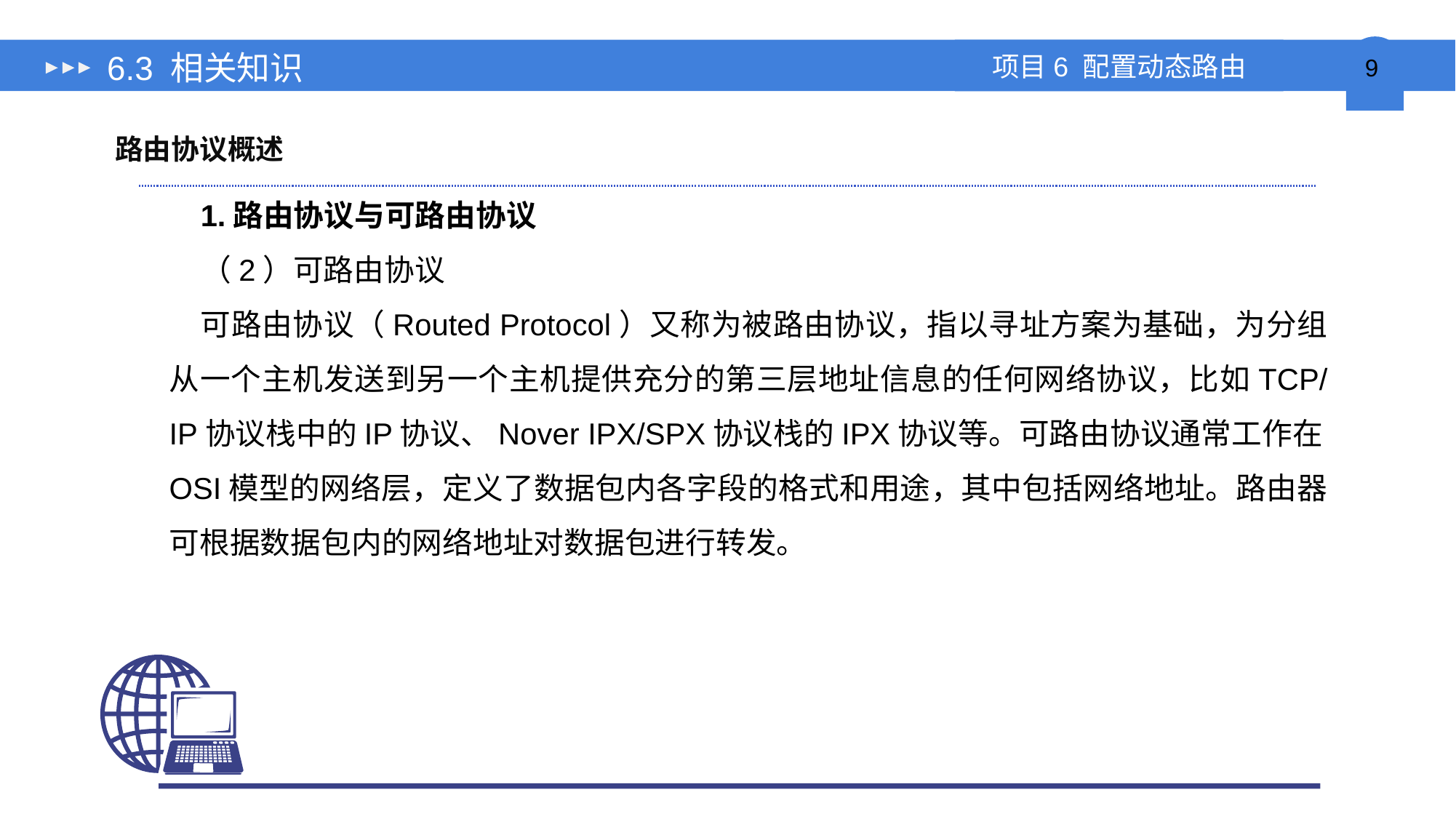

# 6.3 相关知识
路由协议概述
1.路由协议与可路由协议
（2）可路由协议
可路由协议（Routed Protocol）又称为被路由协议，指以寻址方案为基础，为分组从一个主机发送到另一个主机提供充分的第三层地址信息的任何网络协议，比如TCP/IP协议栈中的IP协议、Nover IPX/SPX协议栈的IPX协议等。可路由协议通常工作在OSI模型的网络层，定义了数据包内各字段的格式和用途，其中包括网络地址。路由器可根据数据包内的网络地址对数据包进行转发。